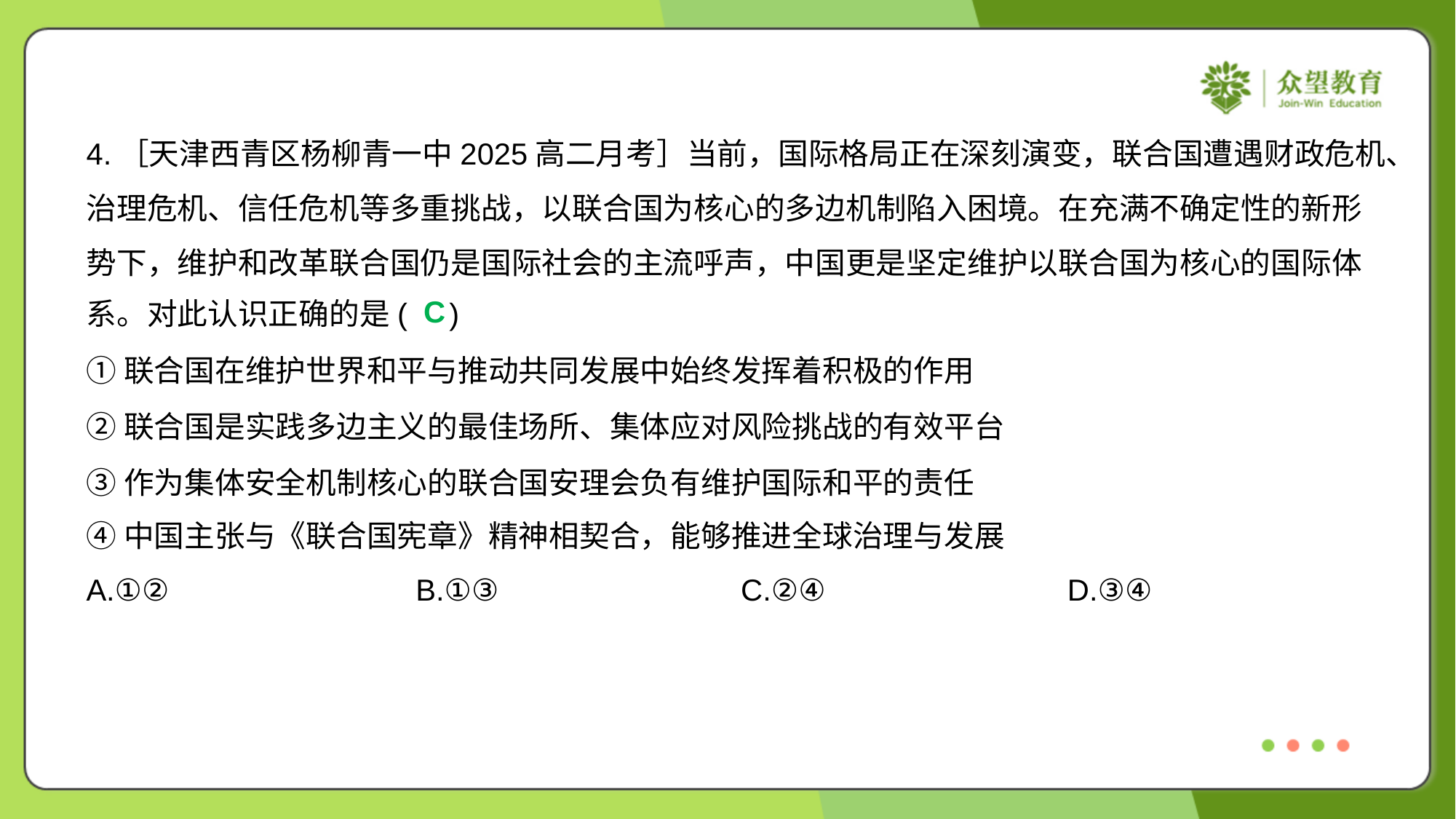

4.［天津西青区杨柳青一中2025高二月考］当前，国际格局正在深刻演变，联合国遭遇财政危机、
治理危机、信任危机等多重挑战，以联合国为核心的多边机制陷入困境。在充满不确定性的新形
势下，维护和改革联合国仍是国际社会的主流呼声，中国更是坚定维护以联合国为核心的国际体
系。对此认识正确的是(     )
C
①联合国在维护世界和平与推动共同发展中始终发挥着积极的作用
②联合国是实践多边主义的最佳场所、集体应对风险挑战的有效平台
③作为集体安全机制核心的联合国安理会负有维护国际和平的责任
④中国主张与《联合国宪章》精神相契合，能够推进全球治理与发展
A.①②	B.①③	C.②④	D.③④